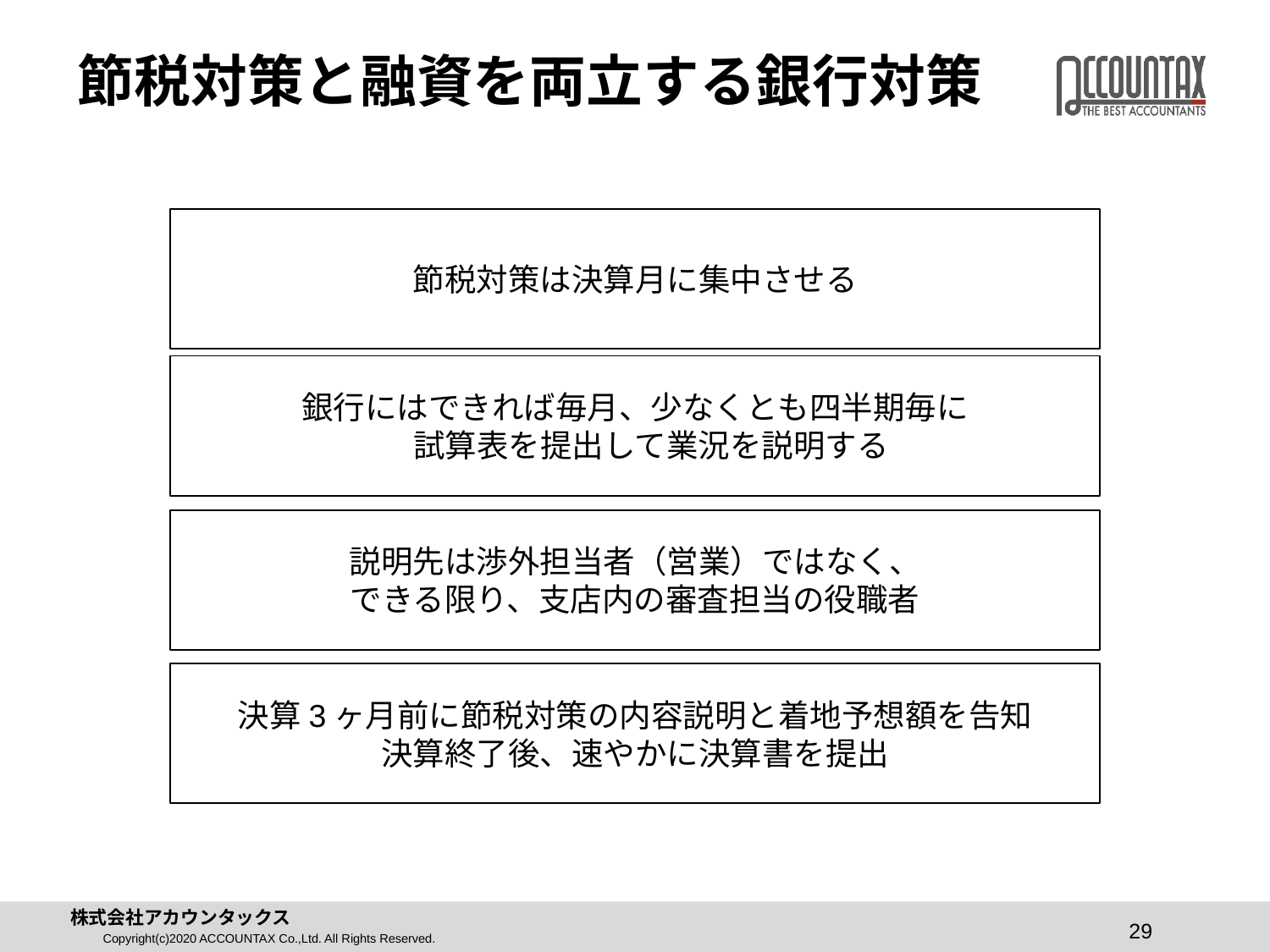

# 節税対策と融資を両立する銀行対策
節税対策は決算月に集中させる
銀行にはできれば毎月、少なくとも四半期毎に
　試算表を提出して業況を説明する
説明先は渉外担当者（営業）ではなく、
できる限り、支店内の審査担当の役職者
決算3ヶ月前に節税対策の内容説明と着地予想額を告知
決算終了後、速やかに決算書を提出
29